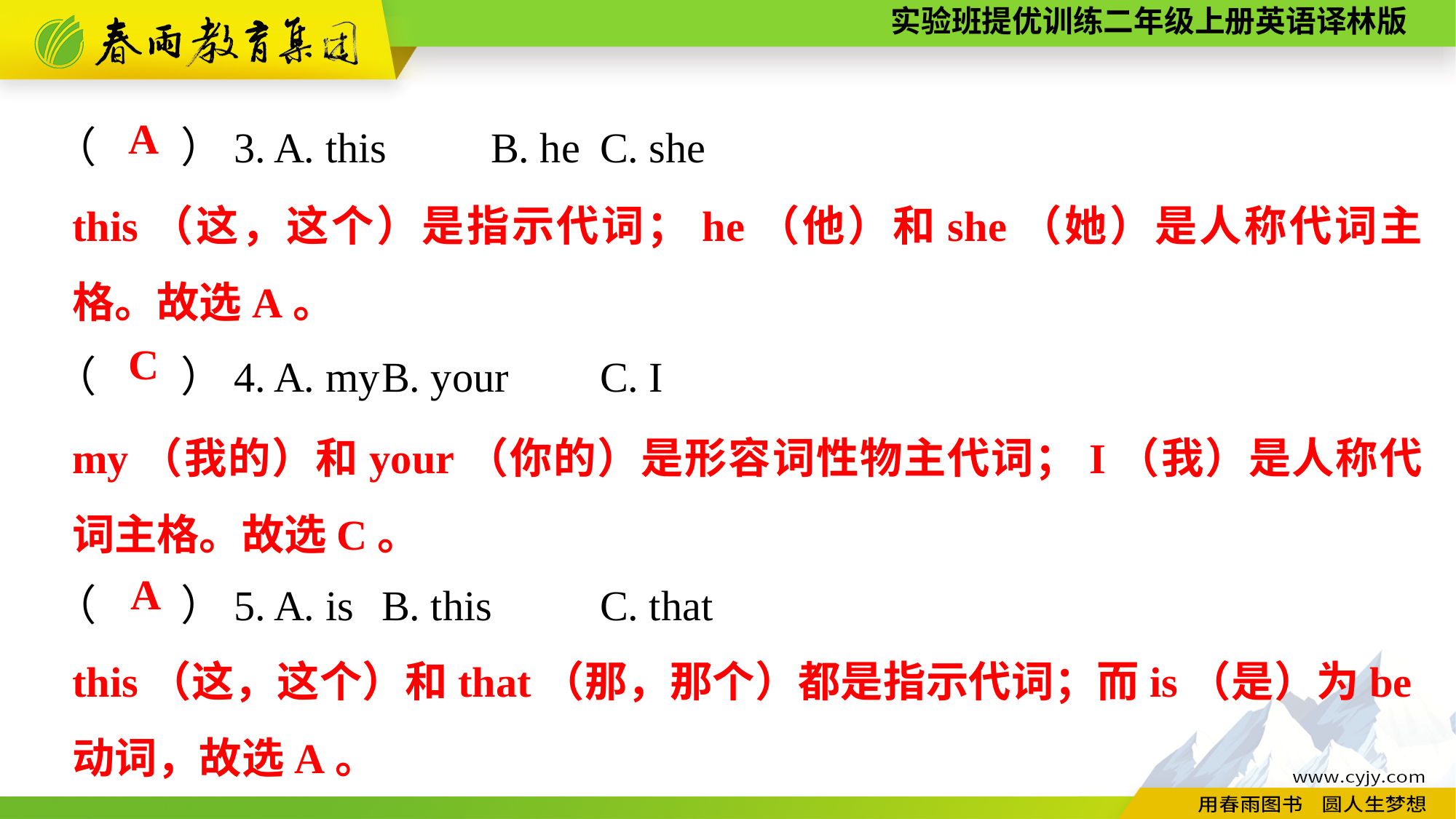

（　　）3. A. this	B. he	C. she

（　　）4. A. my	B. your	C. I

（　　）5. A. is	B. this	C. that
A
this（这，这个）是指示代词；he（他）和she（她）是人称代词主格。故选A。
C
my（我的）和your（你的）是形容词性物主代词；I（我）是人称代词主格。故选C。
A
this（这，这个）和that（那，那个）都是指示代词；而is（是）为be动词，故选A。